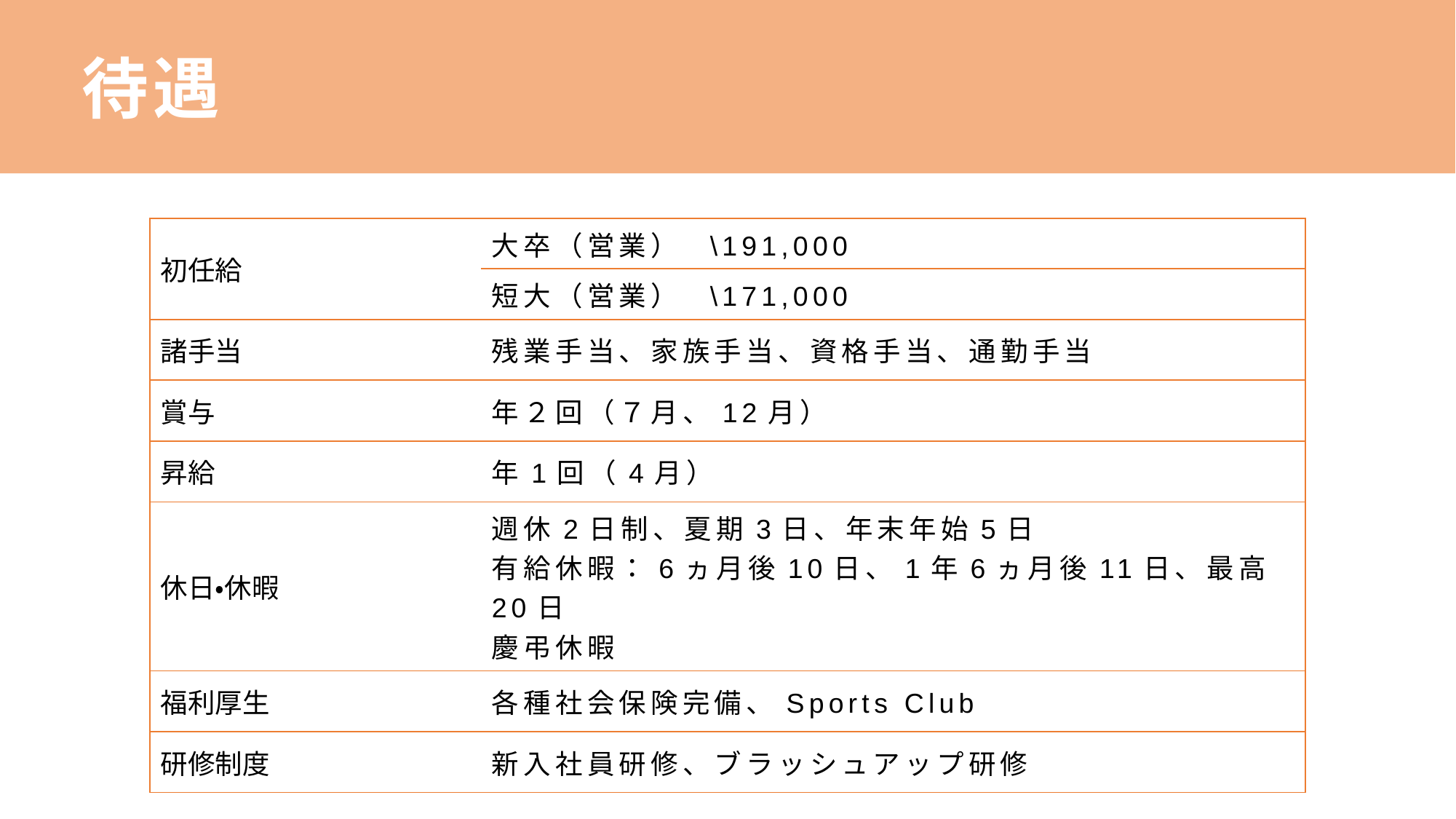

待遇
| 初任給 |  | 大卒（営業） \191,000 |
| --- | --- | --- |
|  |  | 短大（営業） \171,000 |
| 諸手当 |  | 残業手当、家族手当、資格手当、通勤手当 |
| 賞与 |  | 年２回（７月、12月） |
| 昇給 |  | 年1回（4月） |
| 休日・休暇 |  | 週休2日制、夏期3日、年末年始5日 有給休暇：6ヵ月後10日、1年6ヵ月後11日、最高20日 慶弔休暇 |
| 福利厚生 |  | 各種社会保険完備、Sports Club |
| 研修制度 |  | 新入社員研修、ブラッシュアップ研修 |